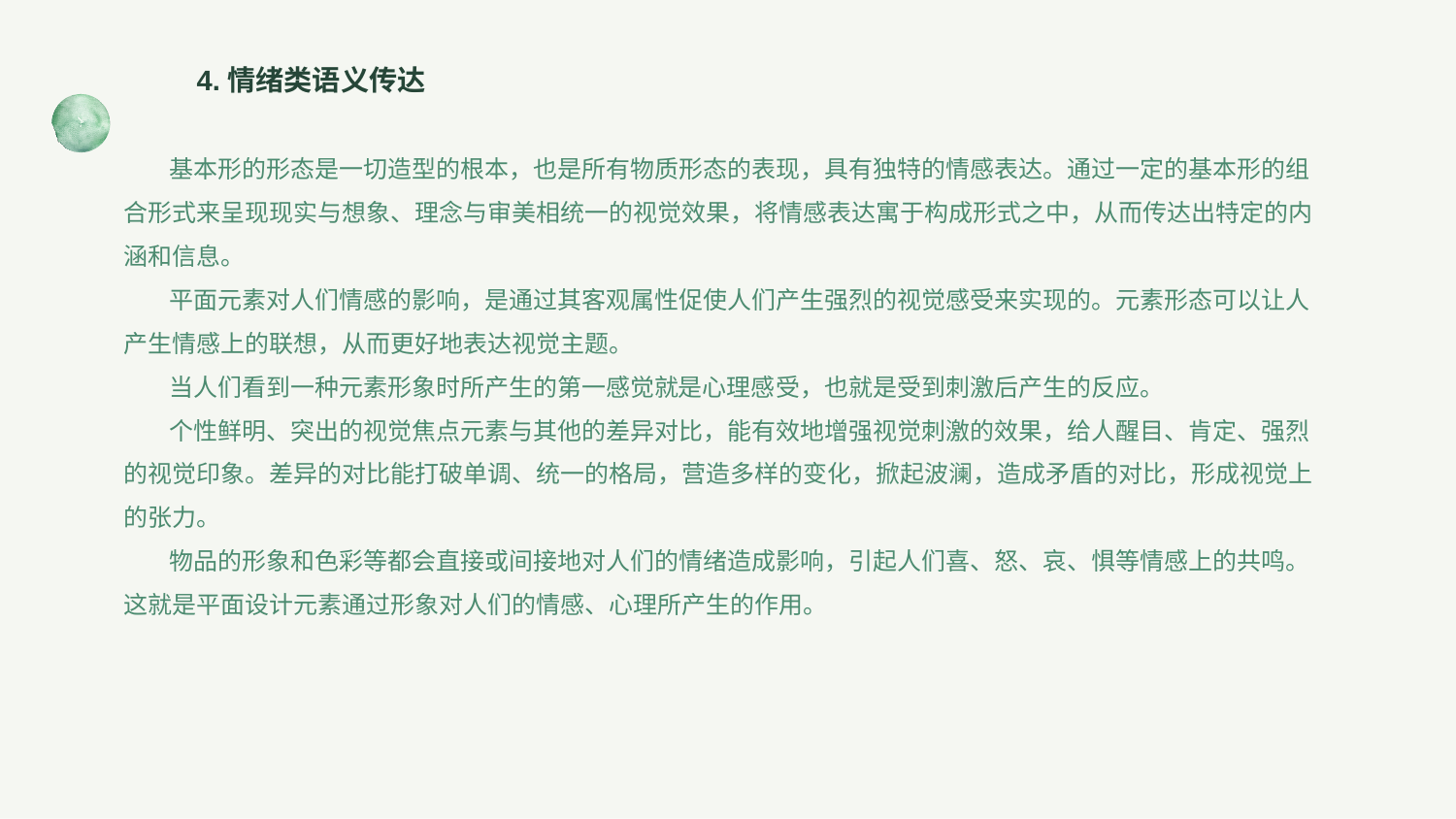

4.情绪类语义传达

基本形的形态是一切造型的根本，也是所有物质形态的表现，具有独特的情感表达。通过一定的基本形的组合形式来呈现现实与想象、理念与审美相统一的视觉效果，将情感表达寓于构成形式之中，从而传达出特定的内涵和信息。
平面元素对人们情感的影响，是通过其客观属性促使人们产生强烈的视觉感受来实现的。元素形态可以让人产生情感上的联想，从而更好地表达视觉主题。
当人们看到一种元素形象时所产生的第一感觉就是心理感受，也就是受到刺激后产生的反应。
个性鲜明、突出的视觉焦点元素与其他的差异对比，能有效地增强视觉刺激的效果，给人醒目、肯定、强烈的视觉印象。差异的对比能打破单调、统一的格局，营造多样的变化，掀起波澜，造成矛盾的对比，形成视觉上的张力。
物品的形象和色彩等都会直接或间接地对人们的情绪造成影响，引起人们喜、怒、哀、惧等情感上的共鸣。这就是平面设计元素通过形象对人们的情感、心理所产生的作用。